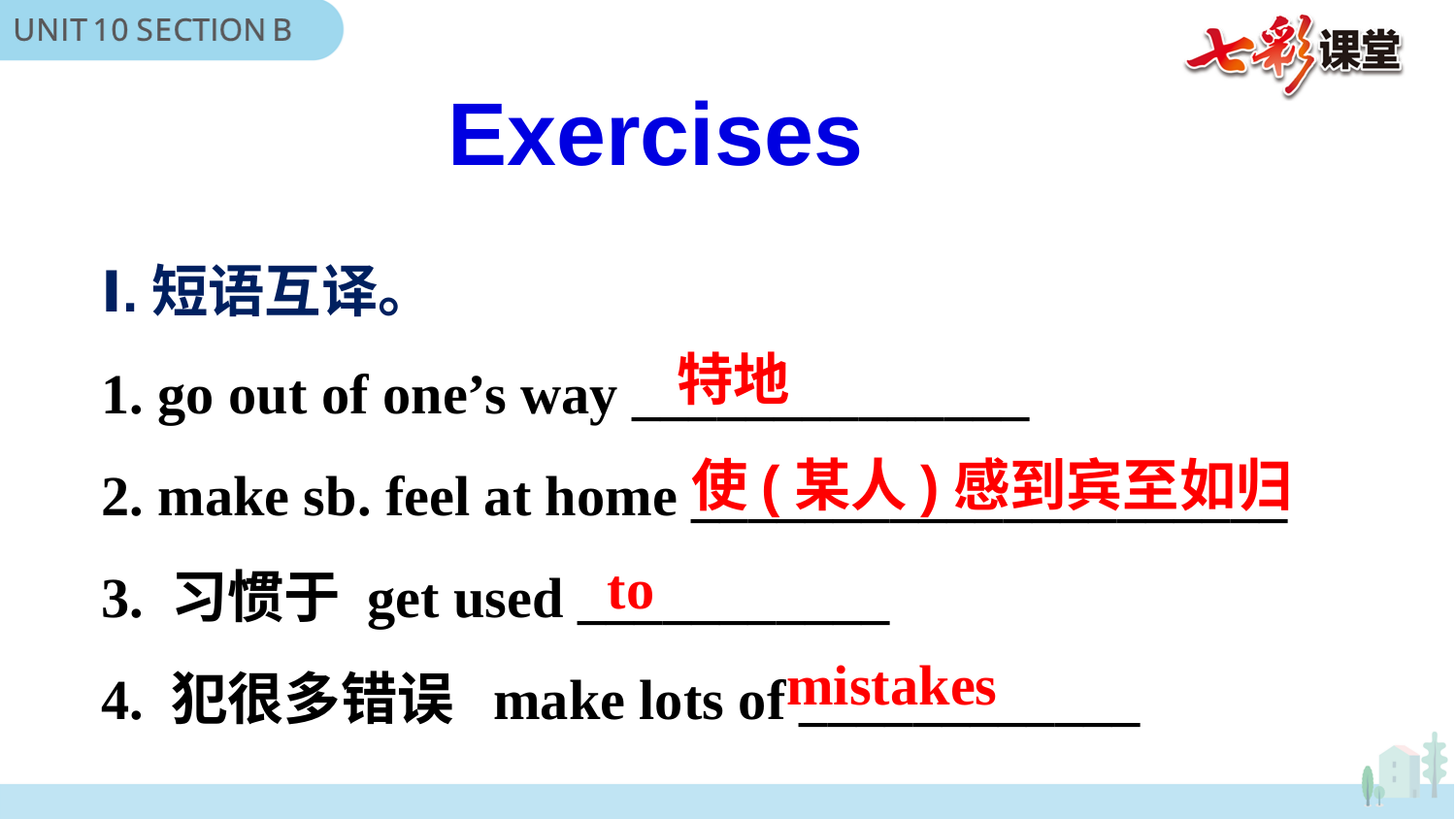

Exercises
Ⅰ.短语互译。
1. go out of one’s way ______________
2. make sb. feel at home _____________________
3. 习惯于 get used ___________
4. 犯很多错误  make lots of ____________
特地
使(某人)感到宾至如归
to
mistakes